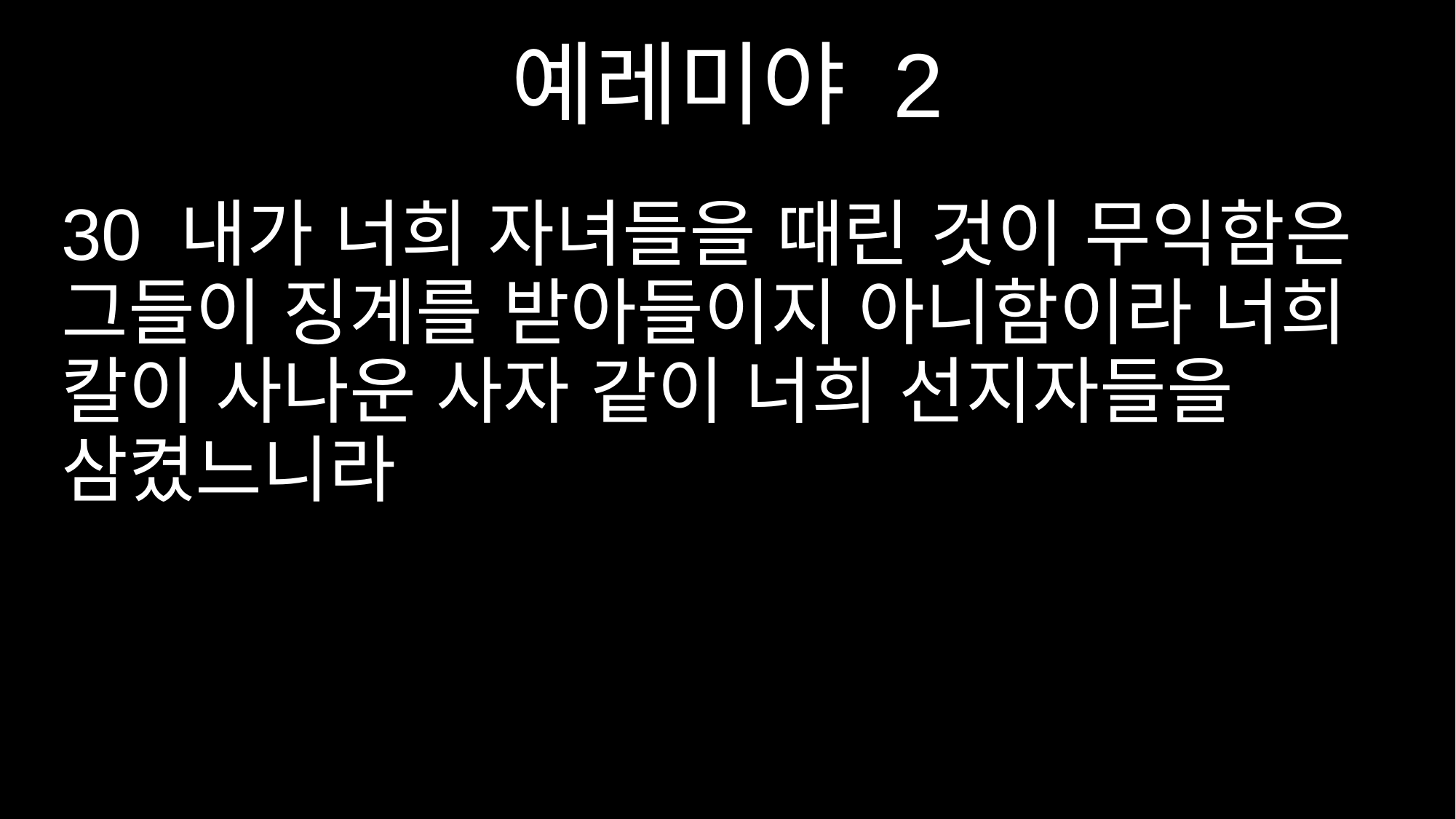

예레미야 2
30 내가 너희 자녀들을 때린 것이 무익함은 그들이 징계를 받아들이지 아니함이라 너희 칼이 사나운 사자 같이 너희 선지자들을 삼켰느니라